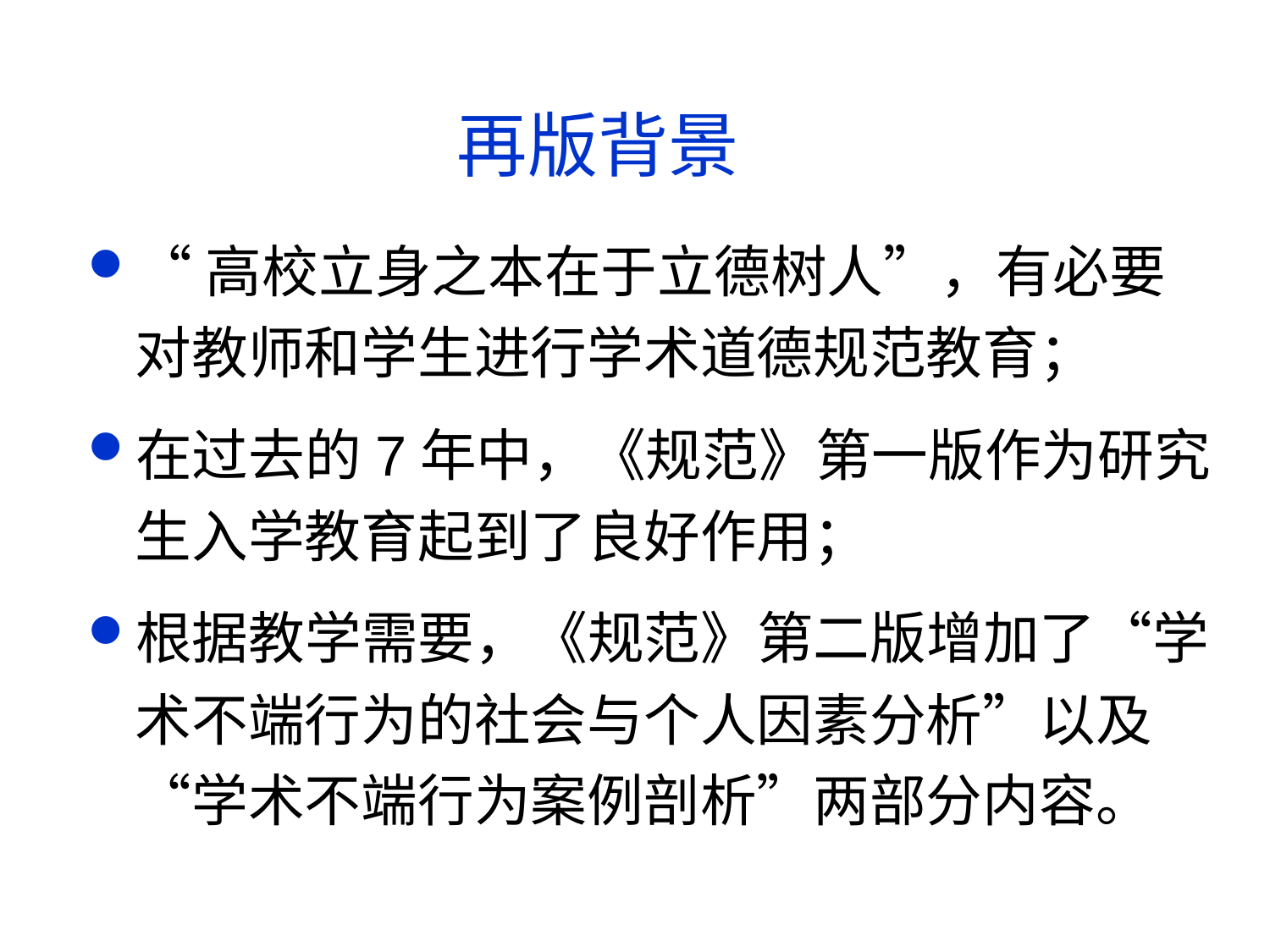

# 再版背景
“高校立身之本在于立德树人”，有必要对教师和学生进行学术道德规范教育；
在过去的7年中，《规范》第一版作为研究生入学教育起到了良好作用；
根据教学需要，《规范》第二版增加了“学术不端行为的社会与个人因素分析”以及“学术不端行为案例剖析”两部分内容。